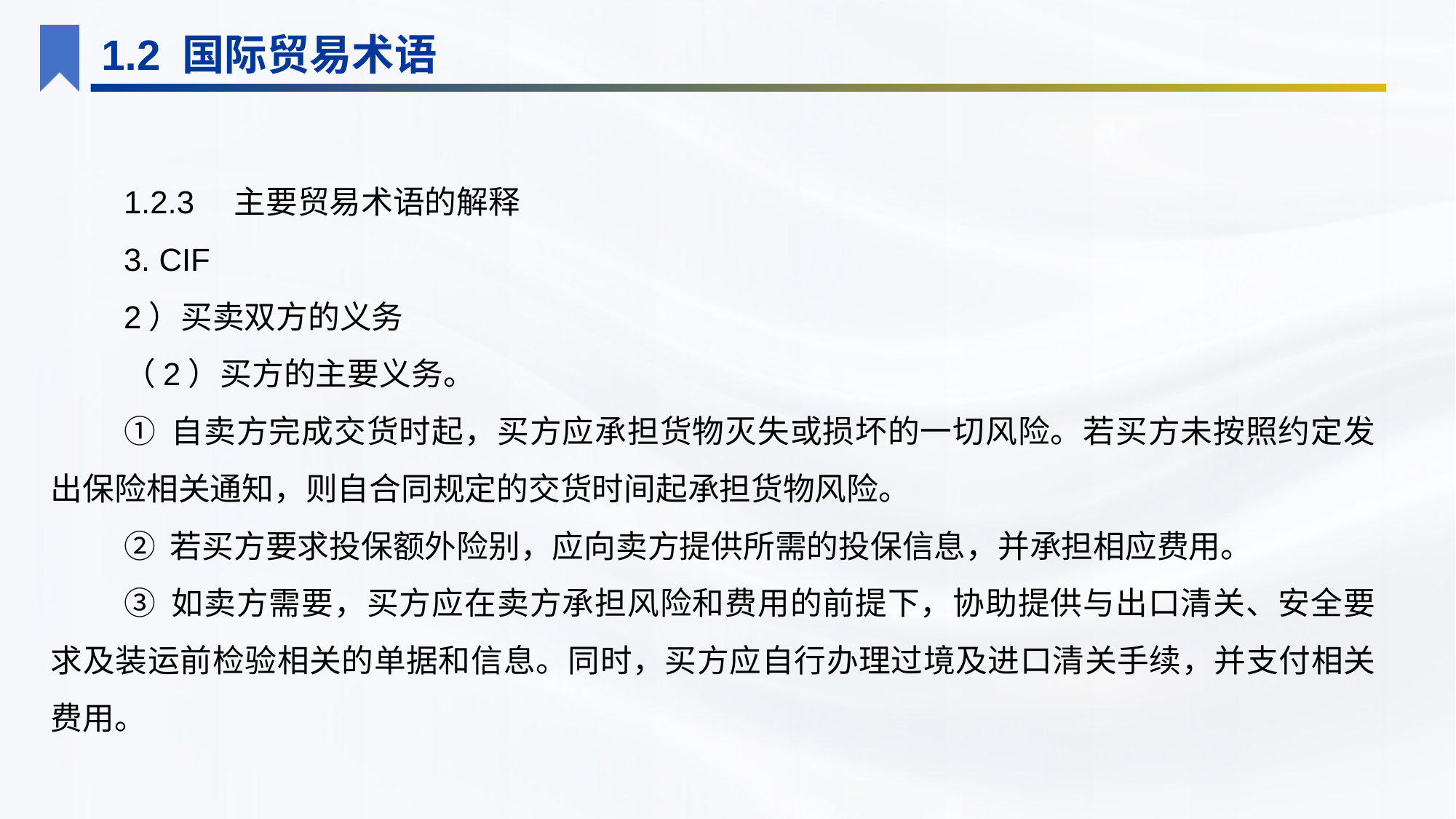

1.2 国际贸易术语
1.2.3　主要贸易术语的解释
3. CIF
2）买卖双方的义务
（2）买方的主要义务。
① 自卖方完成交货时起，买方应承担货物灭失或损坏的一切风险。若买方未按照约定发出保险相关通知，则自合同规定的交货时间起承担货物风险。
② 若买方要求投保额外险别，应向卖方提供所需的投保信息，并承担相应费用。
③ 如卖方需要，买方应在卖方承担风险和费用的前提下，协助提供与出口清关、安全要求及装运前检验相关的单据和信息。同时，买方应自行办理过境及进口清关手续，并支付相关费用。